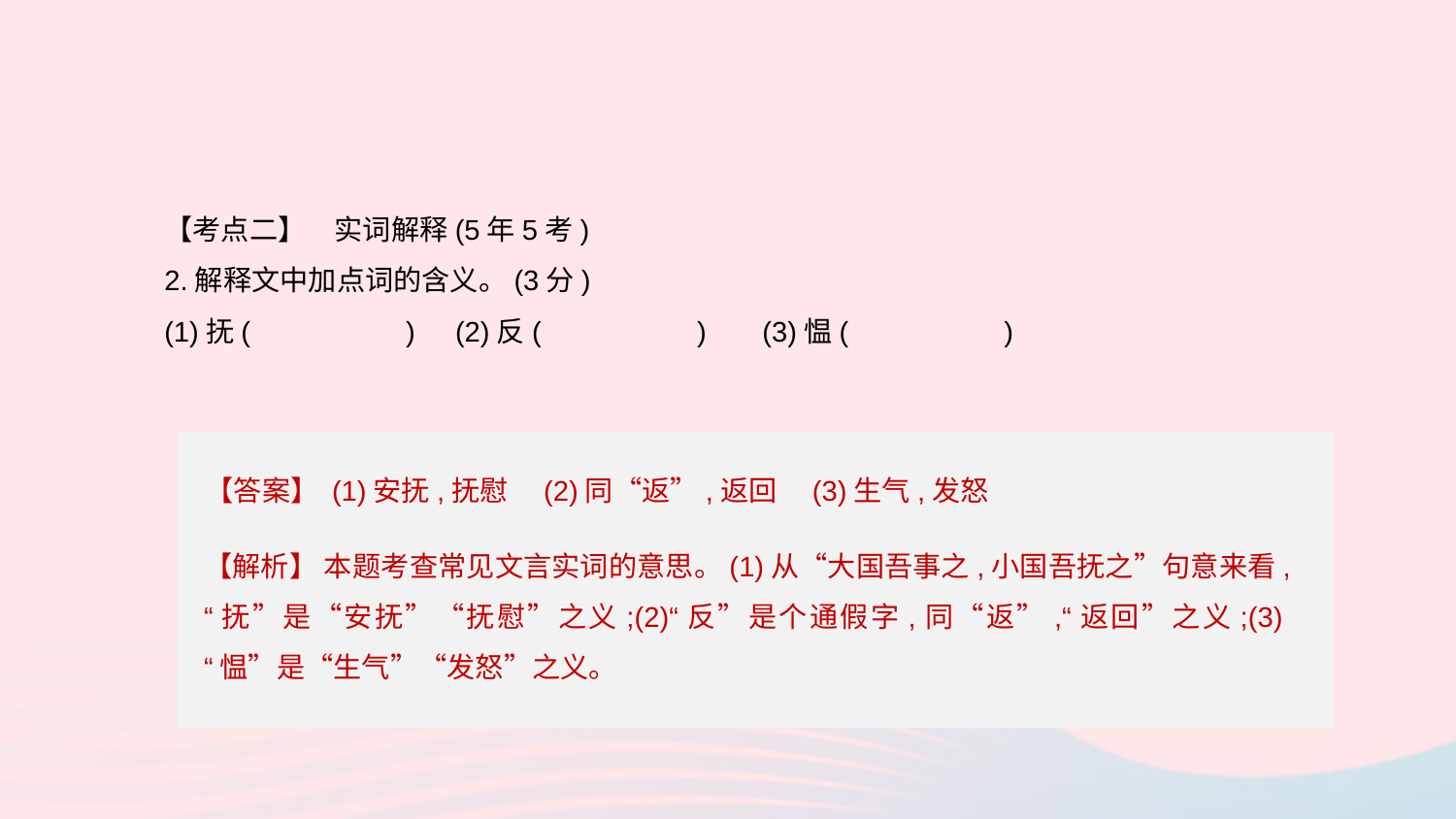

【考点二】　实词解释(5年5考)
2.解释文中加点词的含义。(3分)
(1)抚(　　　　　)     (2)反(　　　　　)       (3)愠(　　　　　)

【答案】 (1)安抚,抚慰　(2)同“返”,返回　(3)生气,发怒
【解析】 本题考查常见文言实词的意思。(1)从“大国吾事之,小国吾抚之”句意来看,“抚”是“安抚”“抚慰”之义;(2)“反”是个通假字,同“返”,“返回”之义;(3)“愠”是“生气”“发怒”之义。